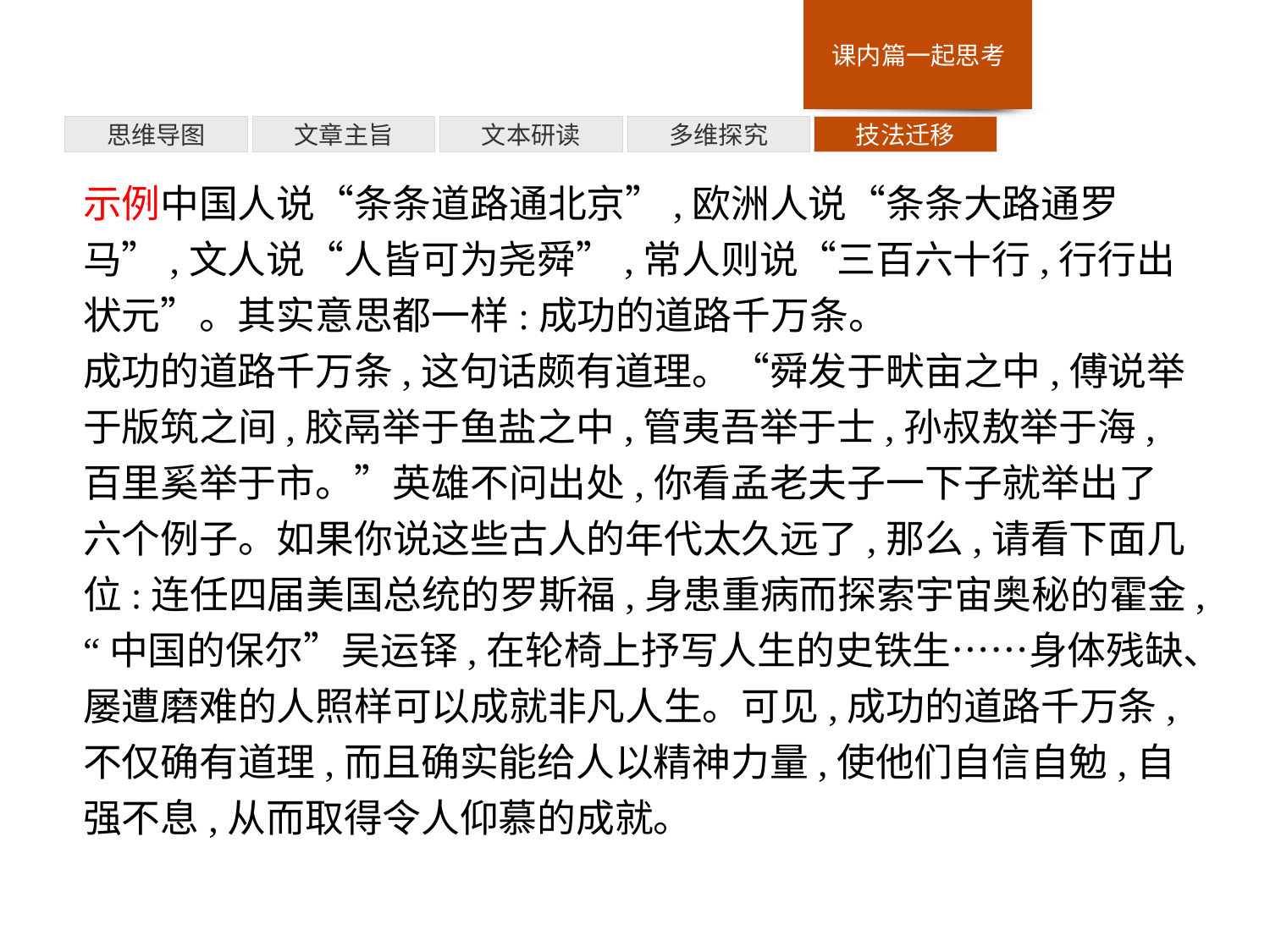

多维探究
思维导图
文章主旨
文本研读
技法迁移
示例中国人说“条条道路通北京”,欧洲人说“条条大路通罗马”,文人说“人皆可为尧舜”,常人则说“三百六十行,行行出状元”。其实意思都一样:成功的道路千万条。
成功的道路千万条,这句话颇有道理。“舜发于畎亩之中,傅说举于版筑之间,胶鬲举于鱼盐之中,管夷吾举于士,孙叔敖举于海,百里奚举于市。”英雄不问出处,你看孟老夫子一下子就举出了六个例子。如果你说这些古人的年代太久远了,那么,请看下面几位:连任四届美国总统的罗斯福,身患重病而探索宇宙奥秘的霍金,“中国的保尔”吴运铎,在轮椅上抒写人生的史铁生……身体残缺、屡遭磨难的人照样可以成就非凡人生。可见,成功的道路千万条,不仅确有道理,而且确实能给人以精神力量,使他们自信自勉,自强不息,从而取得令人仰慕的成就。